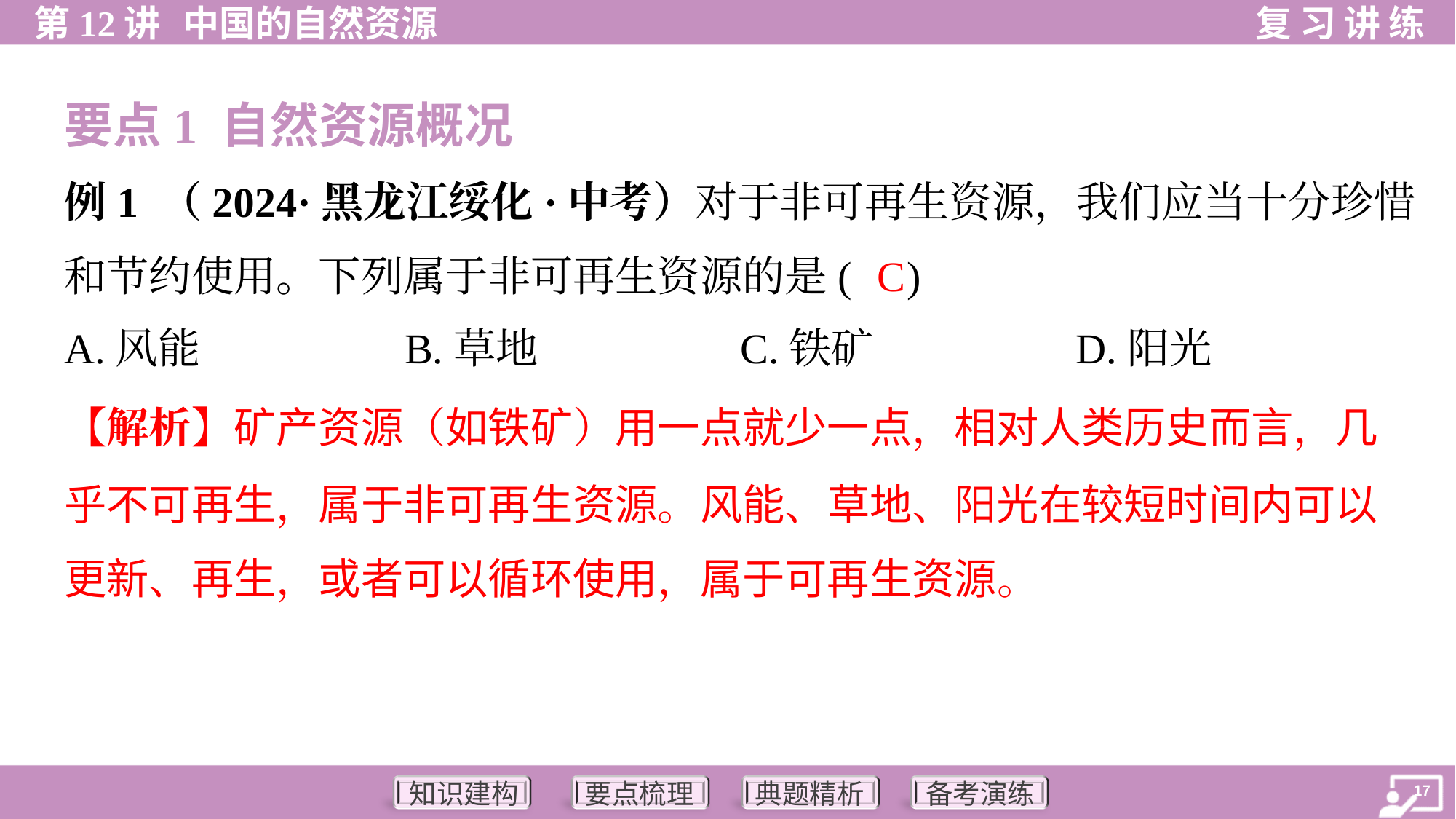

要点1 自然资源概况
例1 （2024·黑龙江绥化·中考）对于非可再生资源，我们应当十分珍惜
和节约使用。下列属于非可再生资源的是(     )
C
A.风能	B.草地	C.铁矿	D.阳光
【解析】矿产资源（如铁矿）用一点就少一点，相对人类历史而言，几
乎不可再生，属于非可再生资源。风能、草地、阳光在较短时间内可以
更新、再生，或者可以循环使用，属于可再生资源。